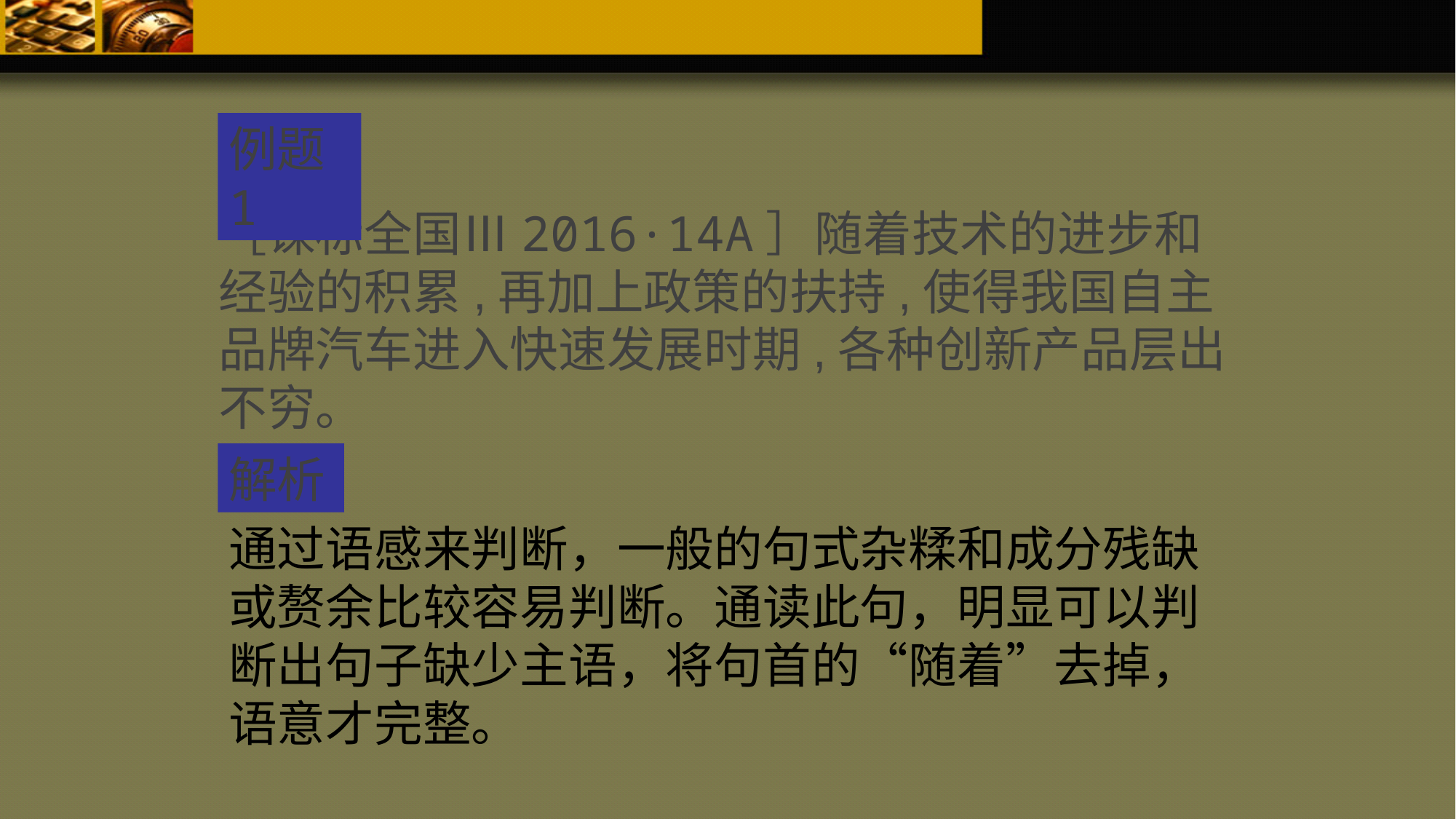

例题1
［课标全国Ⅲ2016·14A］随着技术的进步和经验的积累,再加上政策的扶持,使得我国自主品牌汽车进入快速发展时期,各种创新产品层出不穷。
解析
通过语感来判断，一般的句式杂糅和成分残缺或赘余比较容易判断。通读此句，明显可以判断出句子缺少主语，将句首的“随着”去掉，语意才完整。